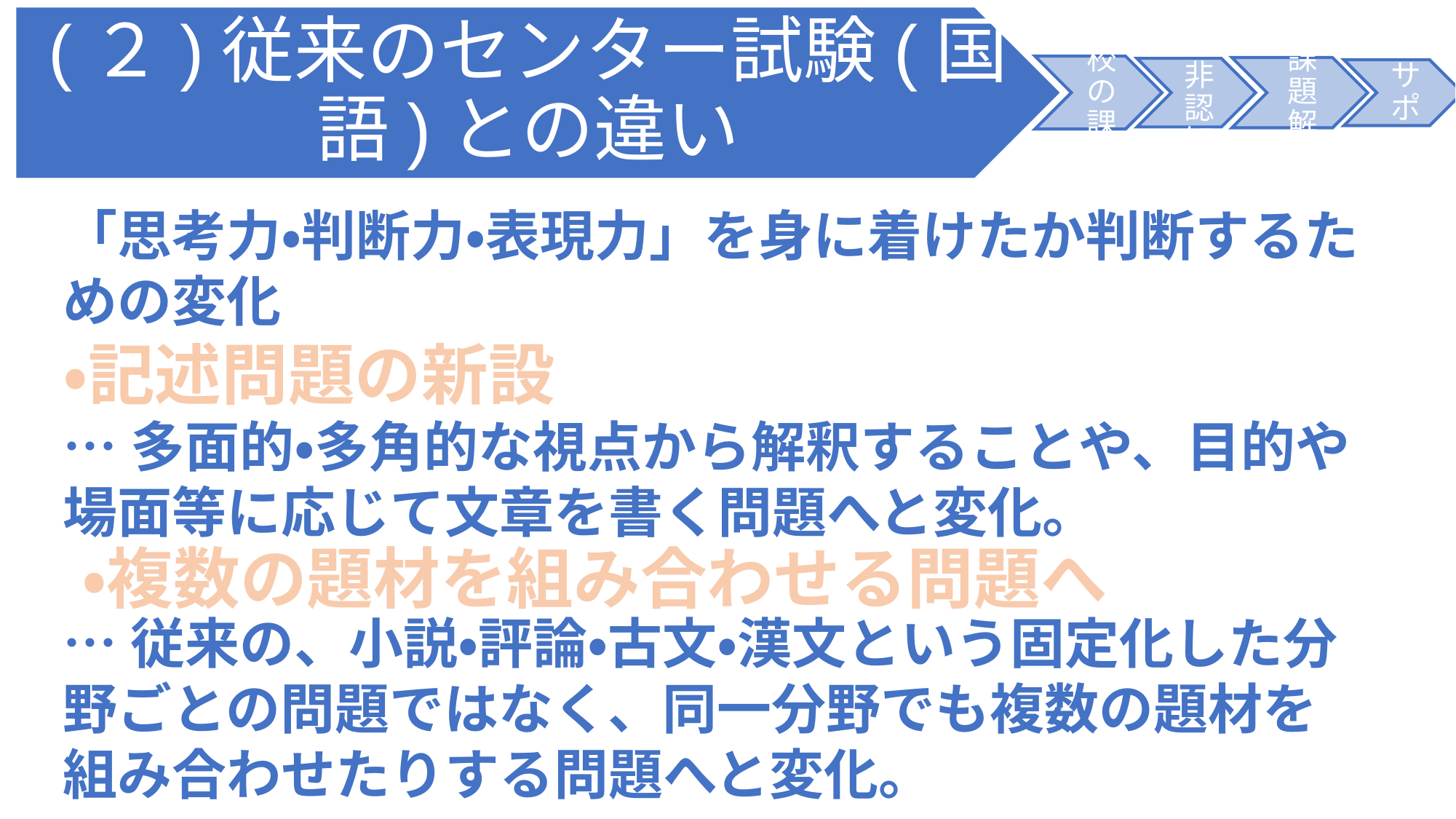

(２)従来のセンター試験(国語)との違い
学校の課題
関係する非認知スキル
目標達成・課題解決のために
ピア・サポートと
「思考力・判断力・表現力」を身に着けたか判断するための変化
・記述問題の新設
…多面的・多角的な視点から解釈することや、目的や場面等に応じて文章を書く問題へと変化。

…従来の、小説・評論・古文・漢文という固定化した分野ごとの問題ではなく、同一分野でも複数の題材を組み合わせたりする問題へと変化。

・複数の題材を組み合わせる問題へ